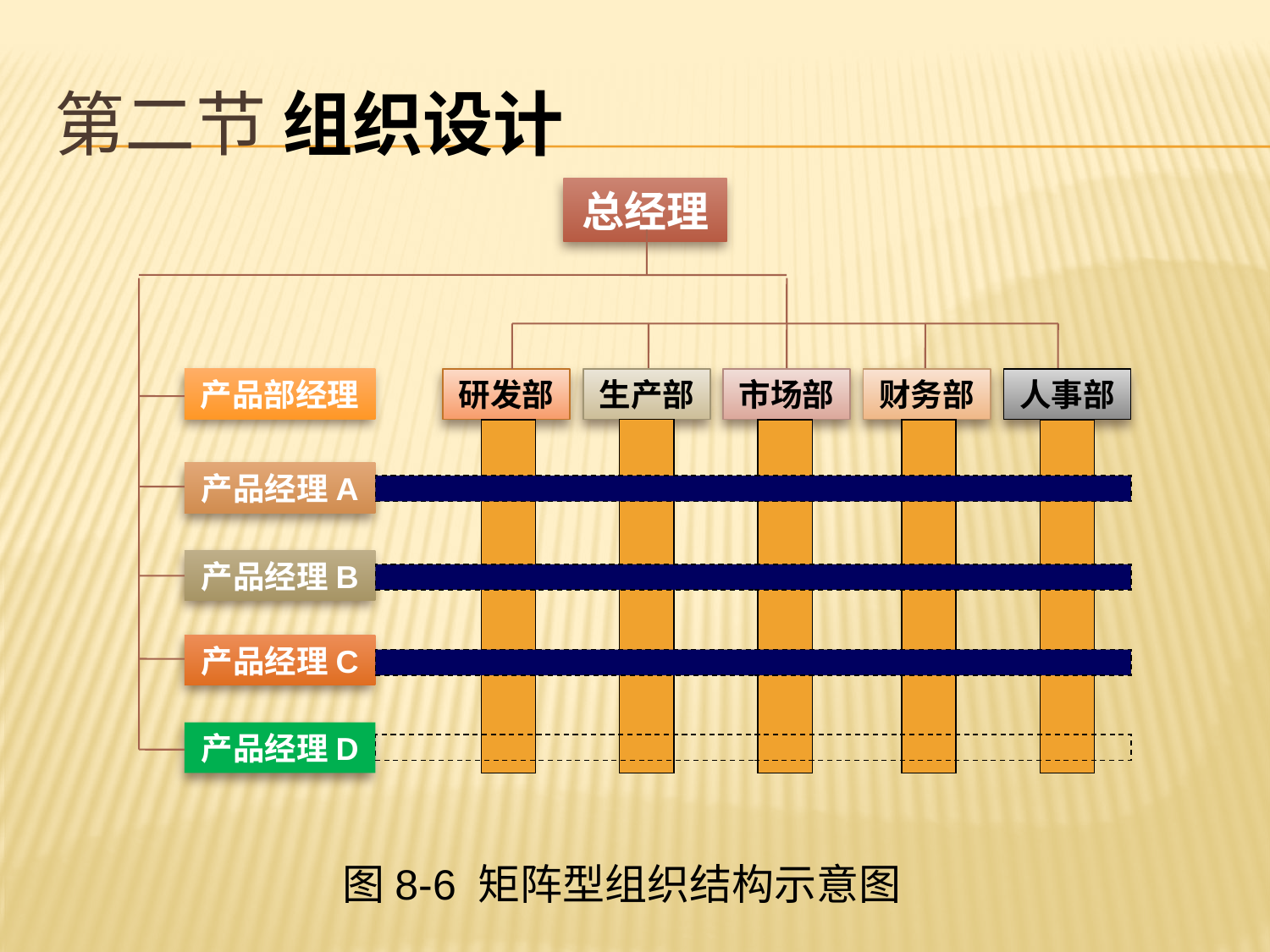

# 第二节 组织设计
总经理

产品部经理
研发部
生产部
市场部
财务部
人事部

产品经理A

产品经理B

产品经理C

产品经理D

图8-6 矩阵型组织结构示意图